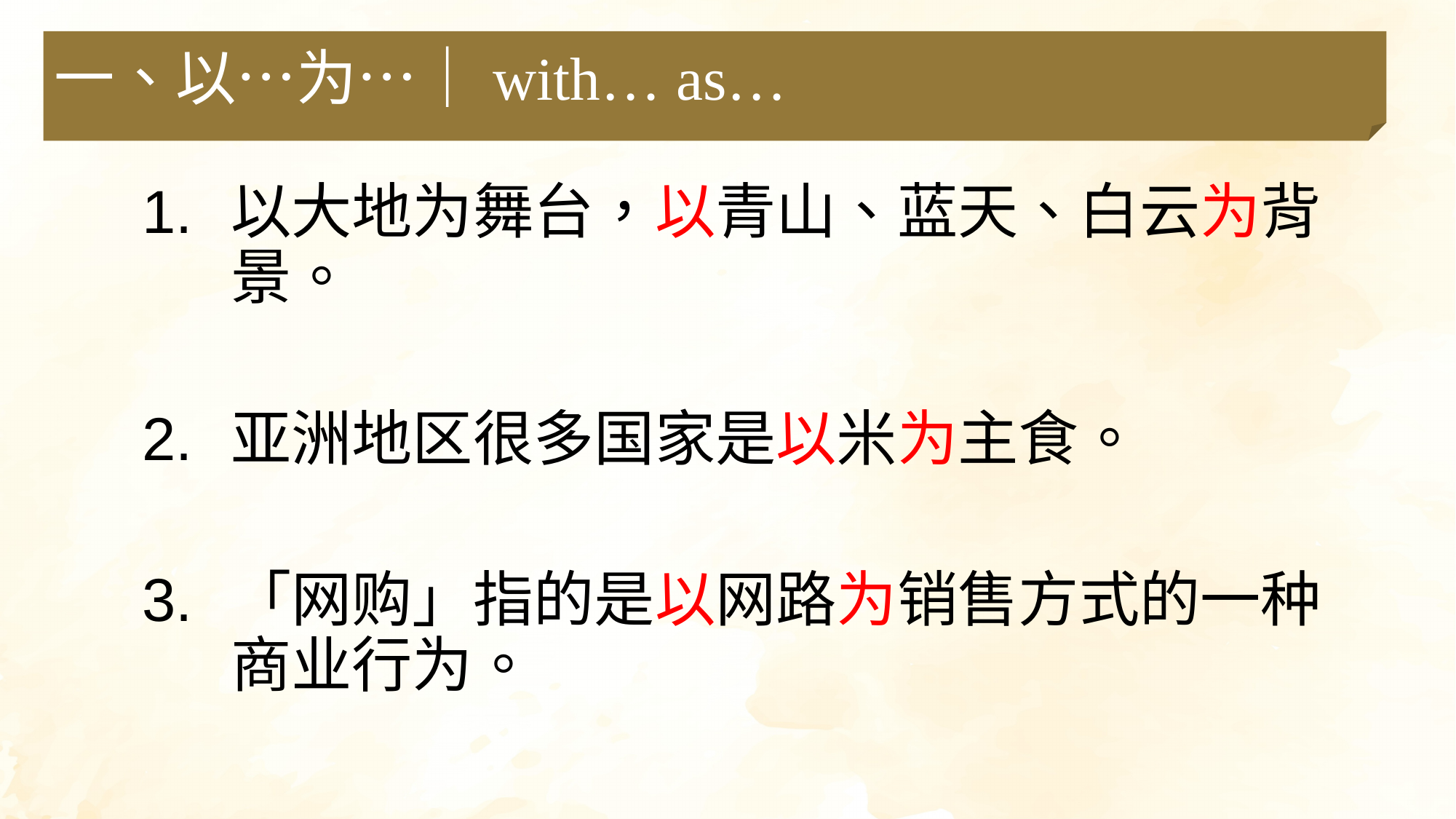

一、以…为…｜with… as…
以大地为舞台，以青山、蓝天、白云为背景。

亚洲地区很多国家是以米为主食。

「网购」指的是以网路为销售方式的一种商业行为。